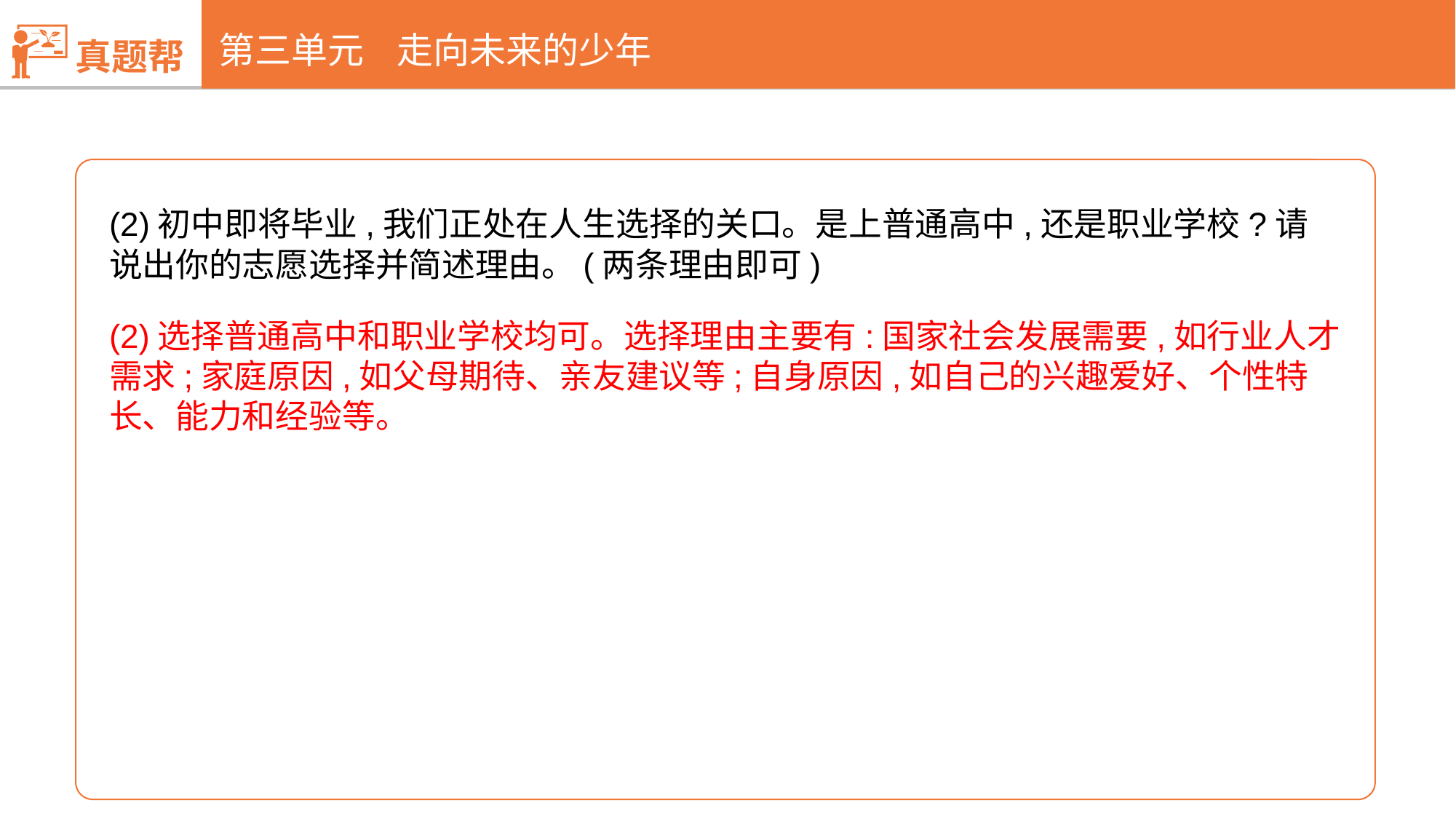

真题帮

第三单元    走向未来的少年

(2)初中即将毕业,我们正处在人生选择的关口。是上普通高中,还是职业学校?请说出你的志愿选择并简述理由。(两条理由即可)
(2)选择普通高中和职业学校均可。选择理由主要有:国家社会发展需要,如行业人才需求;家庭原因,如父母期待、亲友建议等;自身原因,如自己的兴趣爱好、个性特长、能力和经验等。